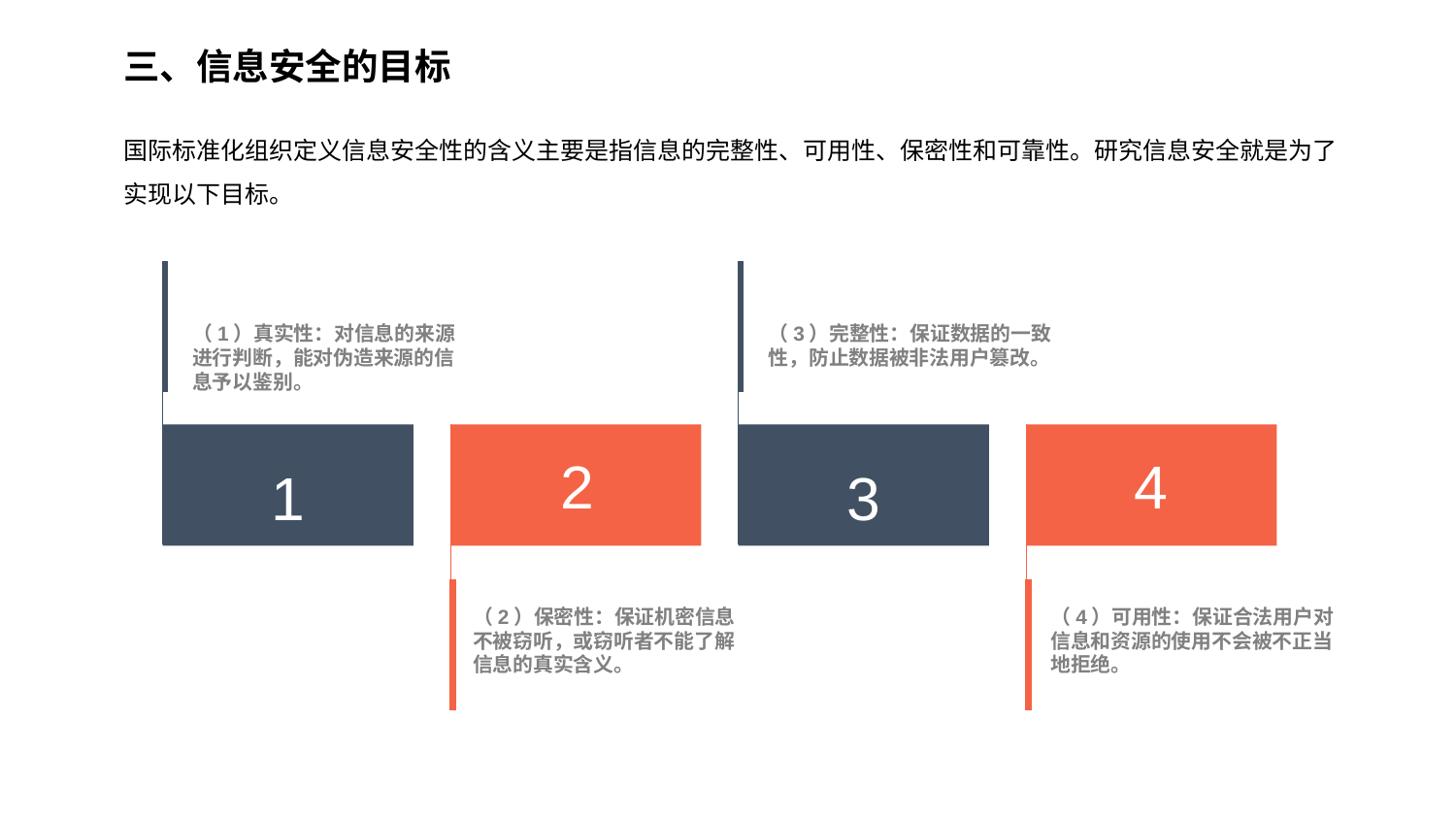

三、信息安全的目标
国际标准化组织定义信息安全性的含义主要是指信息的完整性、可用性、保密性和可靠性。研究信息安全就是为了实现以下目标。

（3）完整性：保证数据的一致性，防止数据被非法用户篡改。
（1）真实性：对信息的来源进行判断，能对伪造来源的信息予以鉴别。

2

4

1

3
（2）保密性：保证机密信息不被窃听，或窃听者不能了解信息的真实含义。
（4）可用性：保证合法用户对信息和资源的使用不会被不正当地拒绝。